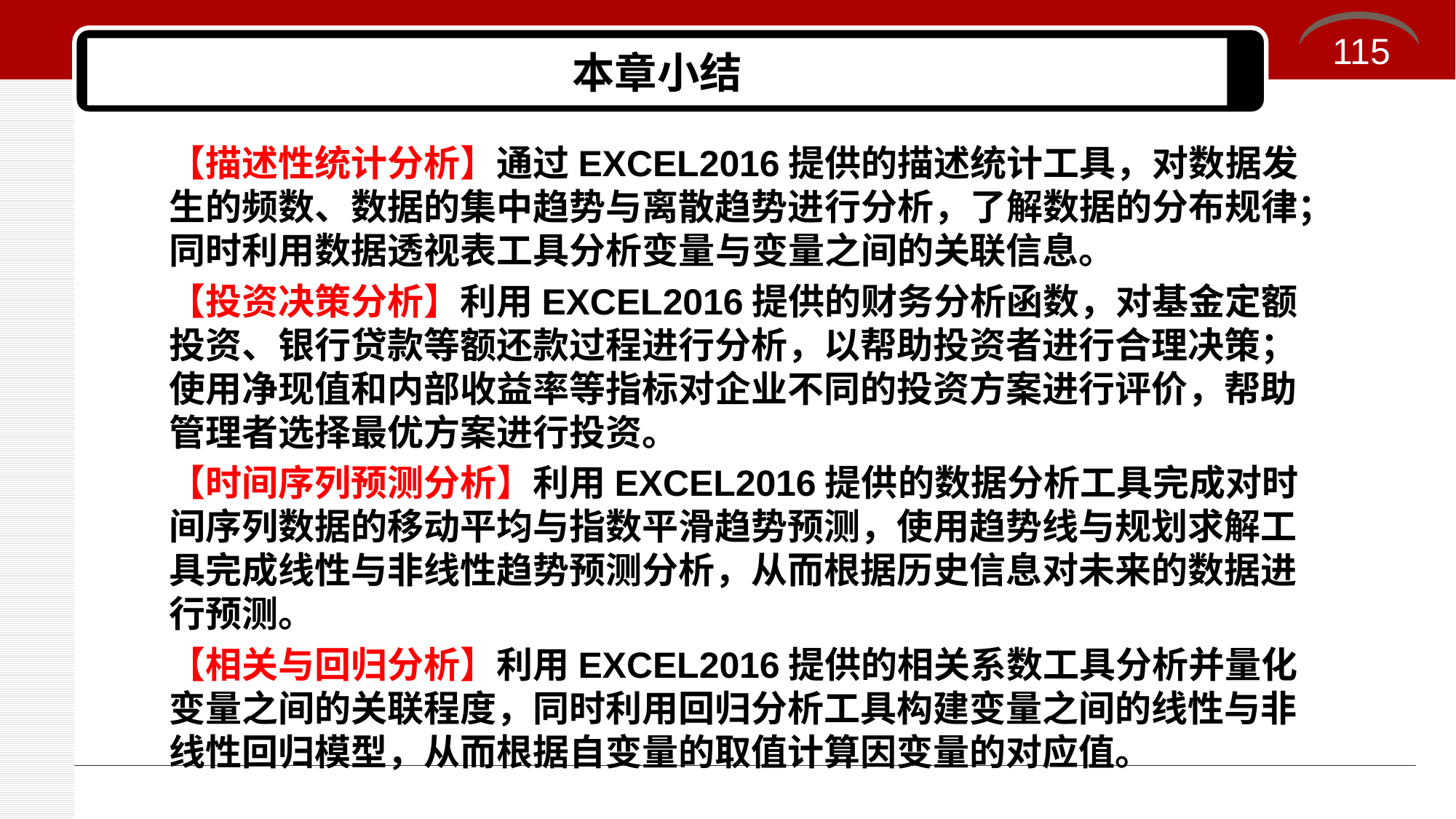

115
# 本章小结
【描述性统计分析】通过EXCEL2016提供的描述统计工具，对数据发生的频数、数据的集中趋势与离散趋势进行分析，了解数据的分布规律；同时利用数据透视表工具分析变量与变量之间的关联信息。
【投资决策分析】利用EXCEL2016提供的财务分析函数，对基金定额投资、银行贷款等额还款过程进行分析，以帮助投资者进行合理决策；使用净现值和内部收益率等指标对企业不同的投资方案进行评价，帮助管理者选择最优方案进行投资。
【时间序列预测分析】利用EXCEL2016提供的数据分析工具完成对时间序列数据的移动平均与指数平滑趋势预测，使用趋势线与规划求解工具完成线性与非线性趋势预测分析，从而根据历史信息对未来的数据进行预测。
【相关与回归分析】利用EXCEL2016提供的相关系数工具分析并量化变量之间的关联程度，同时利用回归分析工具构建变量之间的线性与非线性回归模型，从而根据自变量的取值计算因变量的对应值。